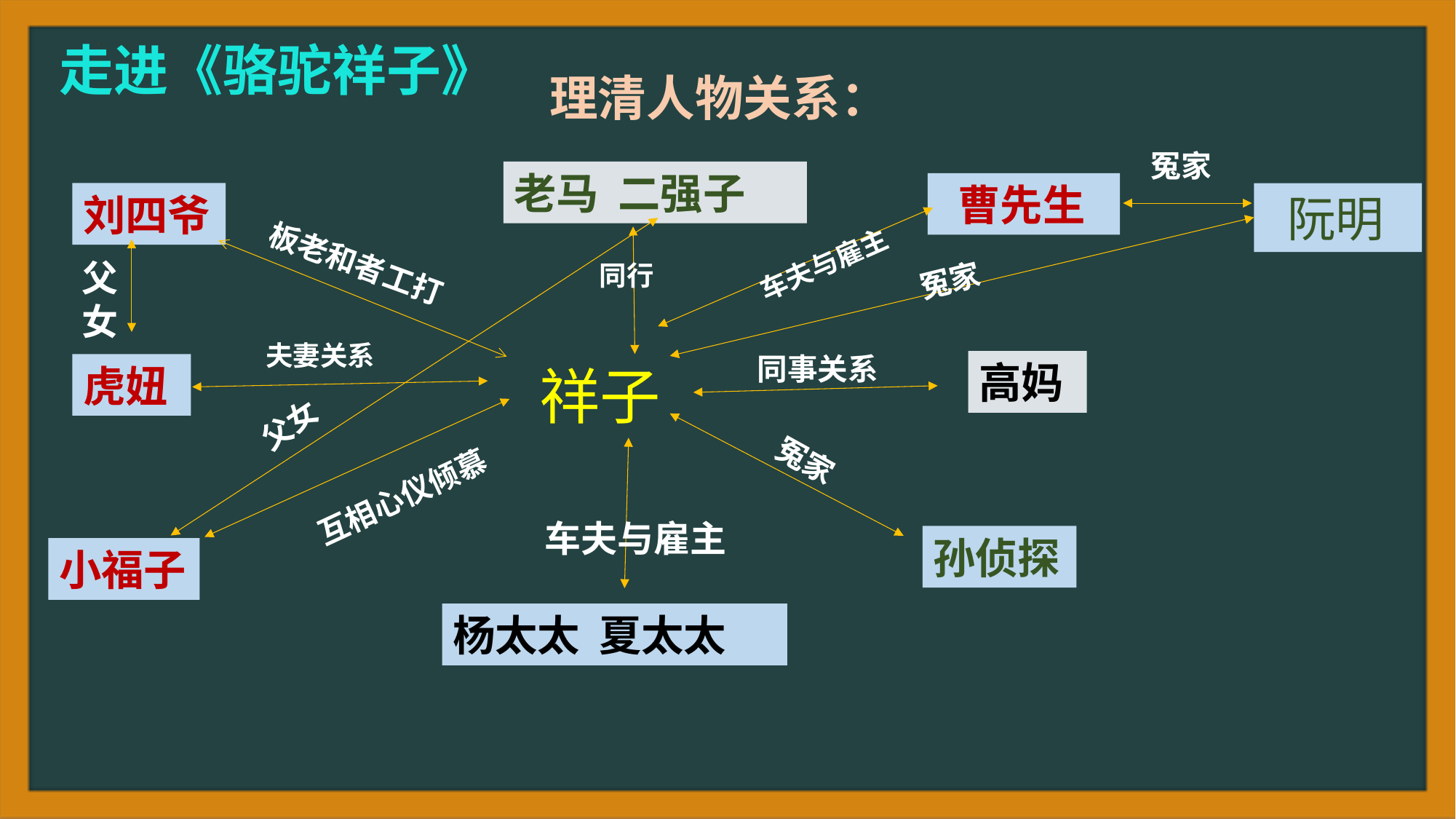

走进《骆驼祥子》
理清人物关系：
冤家
老马  二强子
 曹先生
刘四爷
 阮明
车夫与雇主
板老和者工打
父女
冤家
同行
夫妻关系
同事关系
高妈
  祥子
虎妞
父女
冤家
互相心仪倾慕
车夫与雇主
孙侦探
小福子
杨太太  夏太太